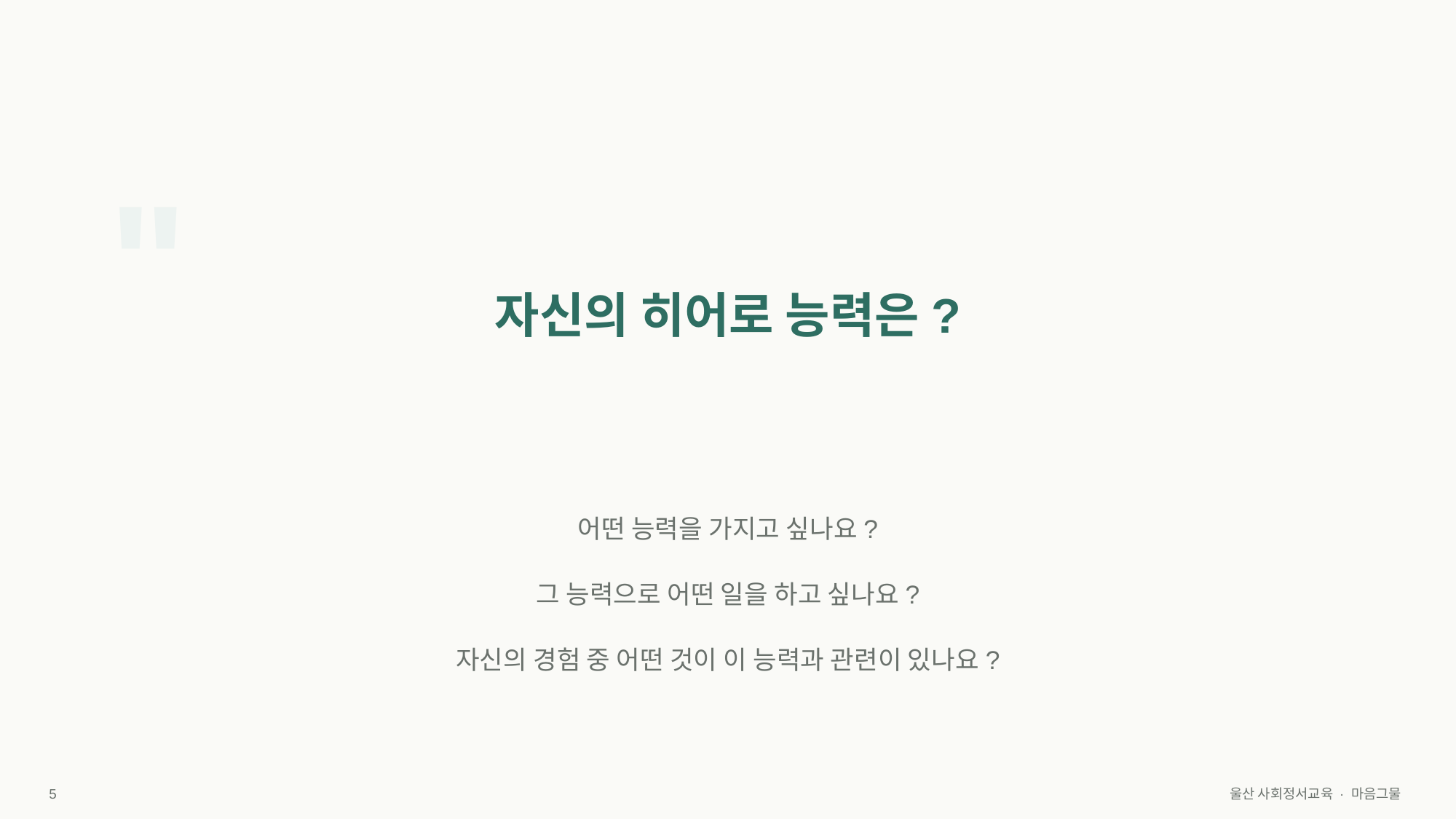

"
자신의 히어로 능력은?
어떤 능력을 가지고 싶나요?
그 능력으로 어떤 일을 하고 싶나요?
자신의 경험 중 어떤 것이 이 능력과 관련이 있나요?
5
울산 사회정서교육 · 마음그물